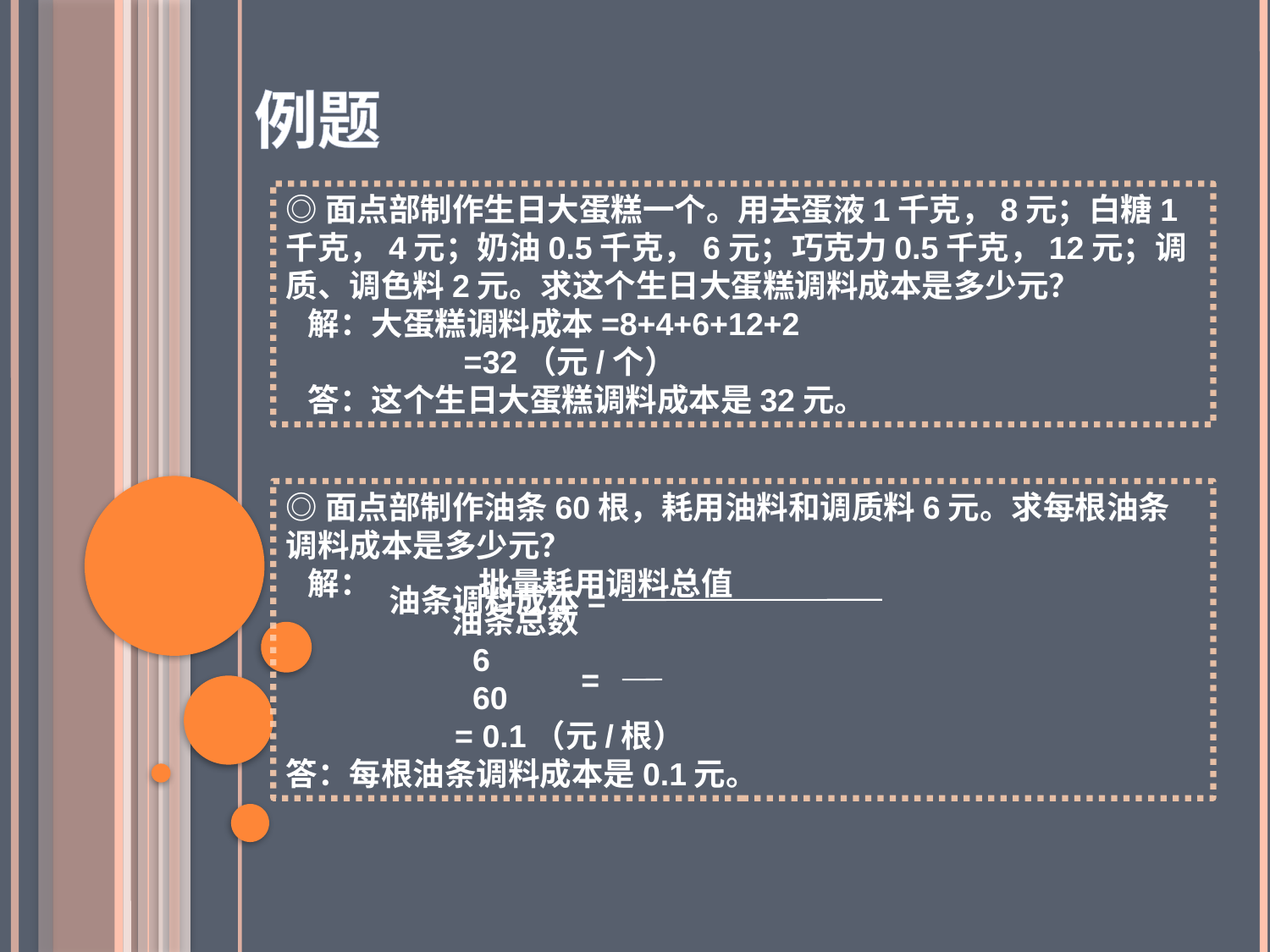

例题
◎面点部制作生日大蛋糕一个。用去蛋液1千克，8元；白糖1千克，4元；奶油0.5千克，6元；巧克力0.5千克，12元；调质、调色料2元。求这个生日大蛋糕调料成本是多少元？
  解：大蛋糕调料成本=8+4+6+12+2
                    =32（元/个）
  答：这个生日大蛋糕调料成本是32元。
◎面点部制作油条60根，耗用油料和调质料6元。求每根油条调料成本是多少元？
  解：               批量耗用调料总值
                      油条总数
                     6
                     60
                   = 0.1（元/根）
答：每根油条调料成本是0.1元。
油条调料成本=
=